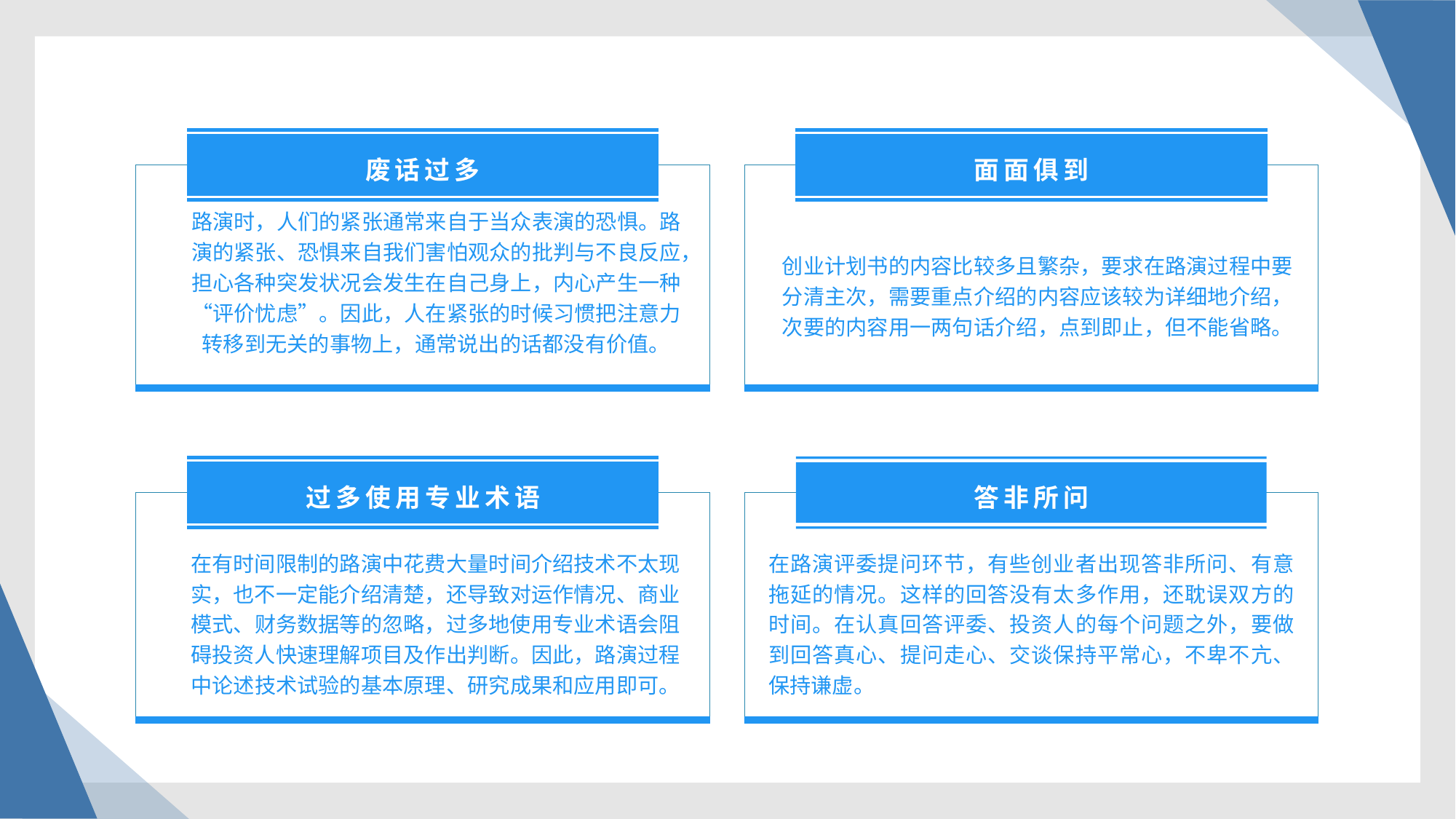

废话过多
面面俱到

路演时，人们的紧张通常来自于当众表演的恐惧。路演的紧张、恐惧来自我们害怕观众的批判与不良反应，担心各种突发状况会发生在自己身上，内心产生一种“评价忧虑”。因此，人在紧张的时候习惯把注意力转移到无关的事物上，通常说出的话都没有价值。
创业计划书的内容比较多且繁杂，要求在路演过程中要分清主次，需要重点介绍的内容应该较为详细地介绍，次要的内容用一两句话介绍，点到即止，但不能省略。

过多使用专业术语
答非所问

在有时间限制的路演中花费大量时间介绍技术不太现实，也不一定能介绍清楚，还导致对运作情况、商业模式、财务数据等的忽略，过多地使用专业术语会阻碍投资人快速理解项目及作出判断。因此，路演过程中论述技术试验的基本原理、研究成果和应用即可。
在路演评委提问环节，有些创业者出现答非所问、有意拖延的情况。这样的回答没有太多作用，还耽误双方的时间。在认真回答评委、投资人的每个问题之外，要做到回答真心、提问走心、交谈保持平常心，不卑不亢、保持谦虚。